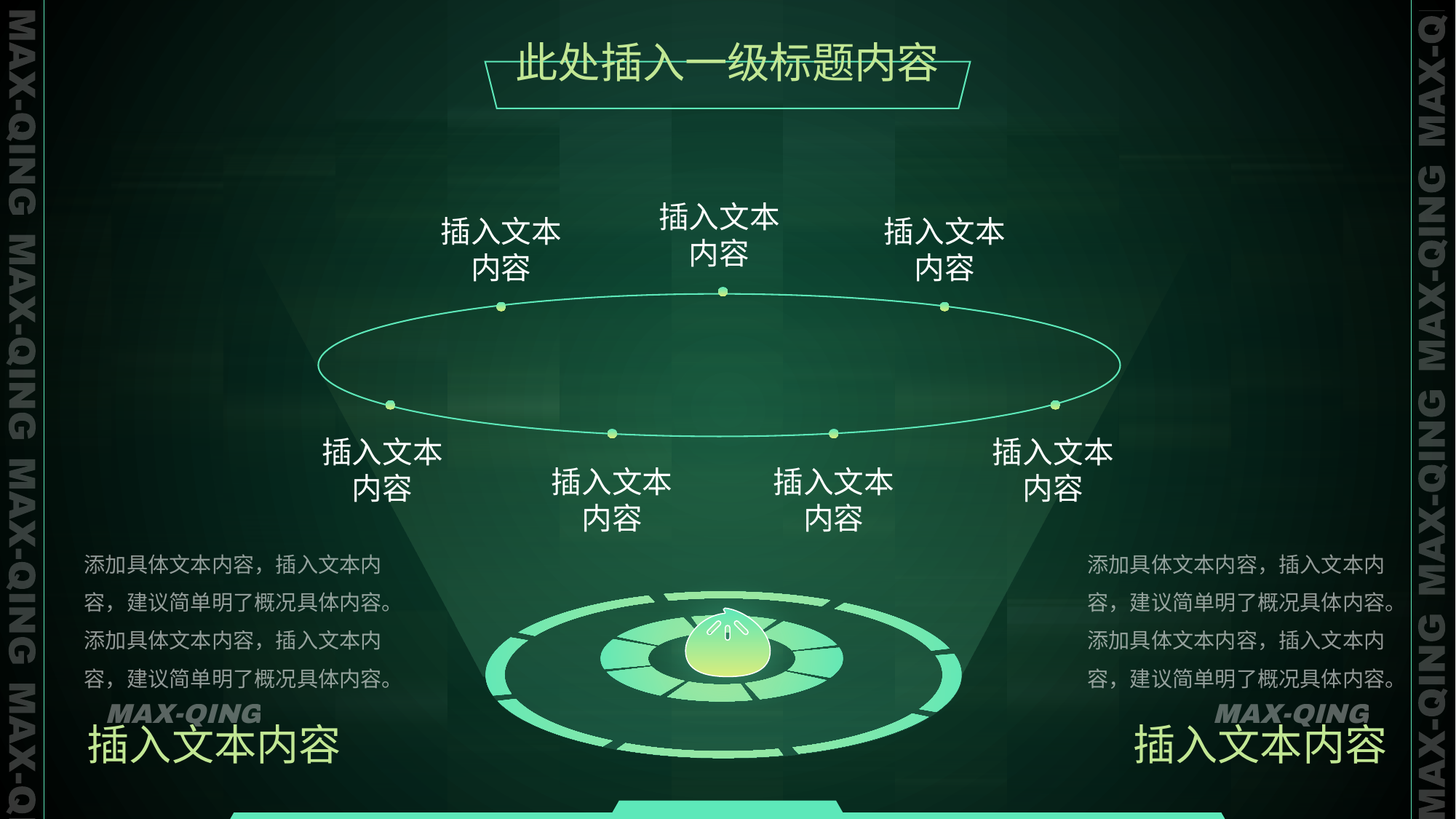

此处插入一级标题内容
插入文本内容
插入文本内容
插入文本内容

插入文本内容
插入文本内容

插入文本内容
插入文本内容
添加具体文本内容，插入文本内容，建议简单明了概况具体内容。添加具体文本内容，插入文本内容，建议简单明了概况具体内容。
添加具体文本内容，插入文本内容，建议简单明了概况具体内容。添加具体文本内容，插入文本内容，建议简单明了概况具体内容。

MAX-QING
插入文本内容
MAX-QING
插入文本内容